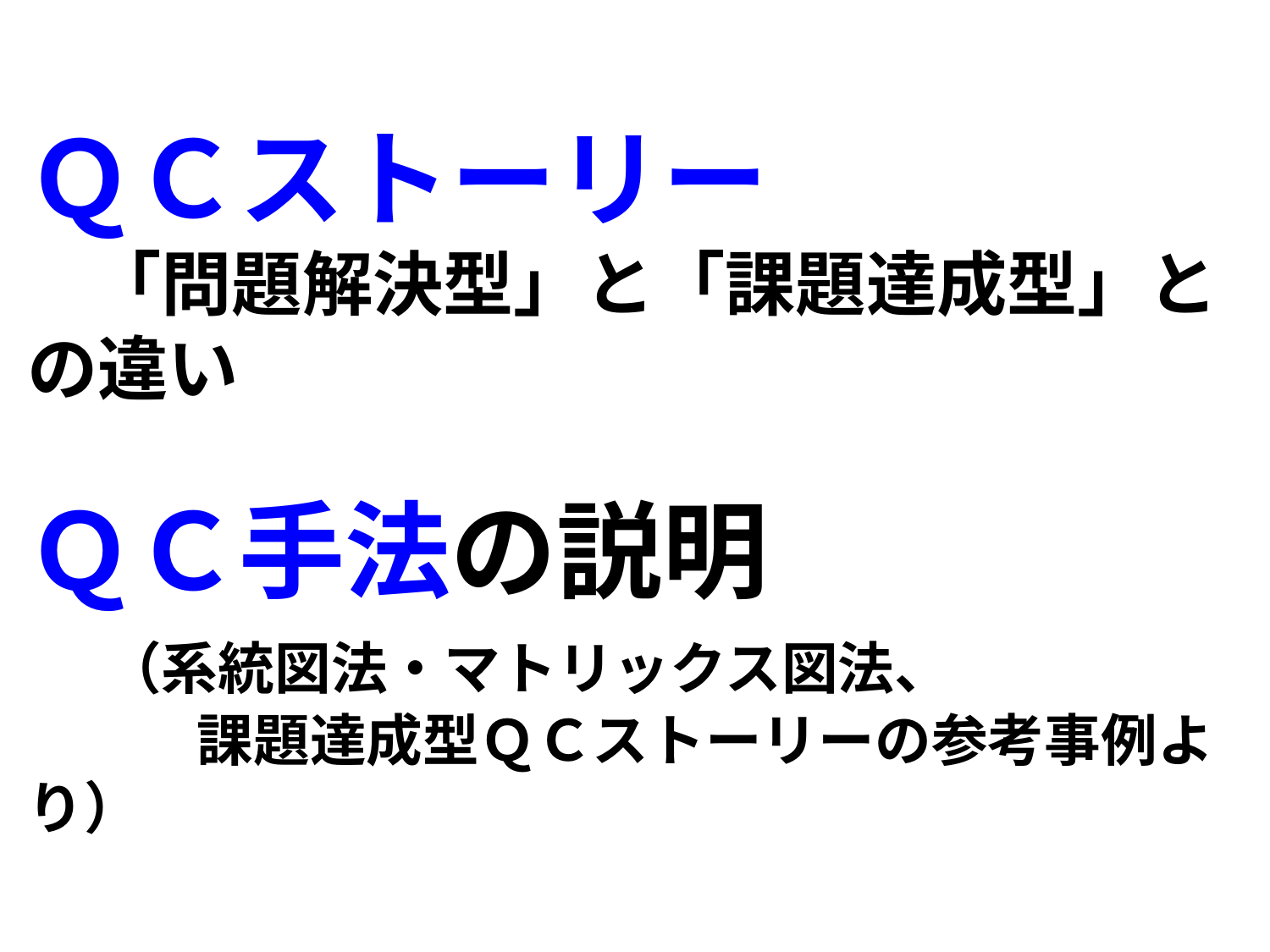

ＱＣストーリー
　「問題解決型」と「課題達成型」との違い

ＱＣ手法の説明
　（系統図法・マトリックス図法、
　　　課題達成型ＱＣストーリーの参考事例より）